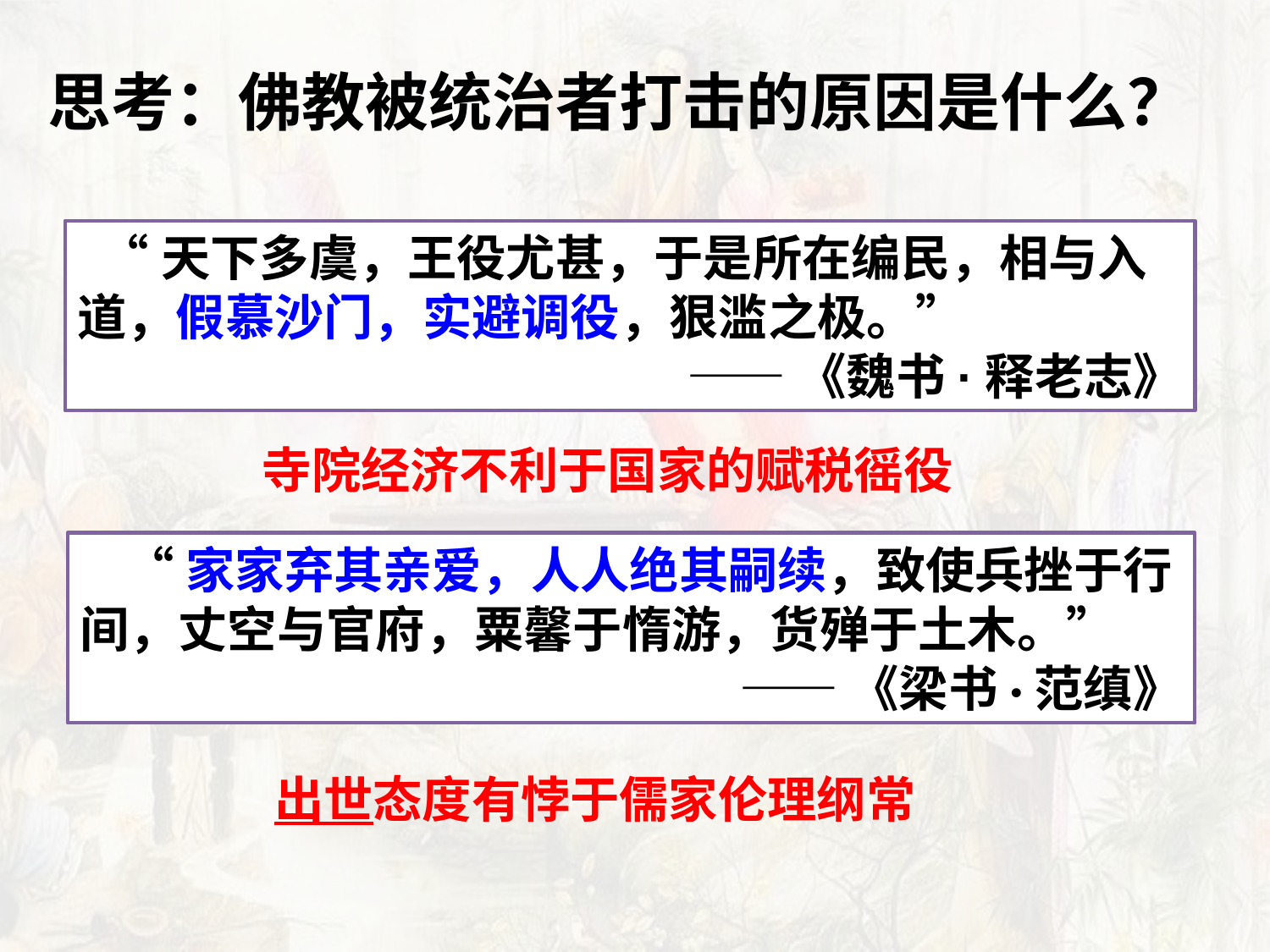

思考：佛教被统治者打击的原因是什么？
  “天下多虞，王役尤甚，于是所在编民，相与入道，假慕沙门，实避调役，狠滥之极。”
——《魏书·释老志》
寺院经济不利于国家的赋税徭役
    “家家弃其亲爱，人人绝其嗣续，致使兵挫于行间，丈空与官府，粟馨于惰游，货殚于土木。”
——《梁书·范缜》
出世态度有悖于儒家伦理纲常